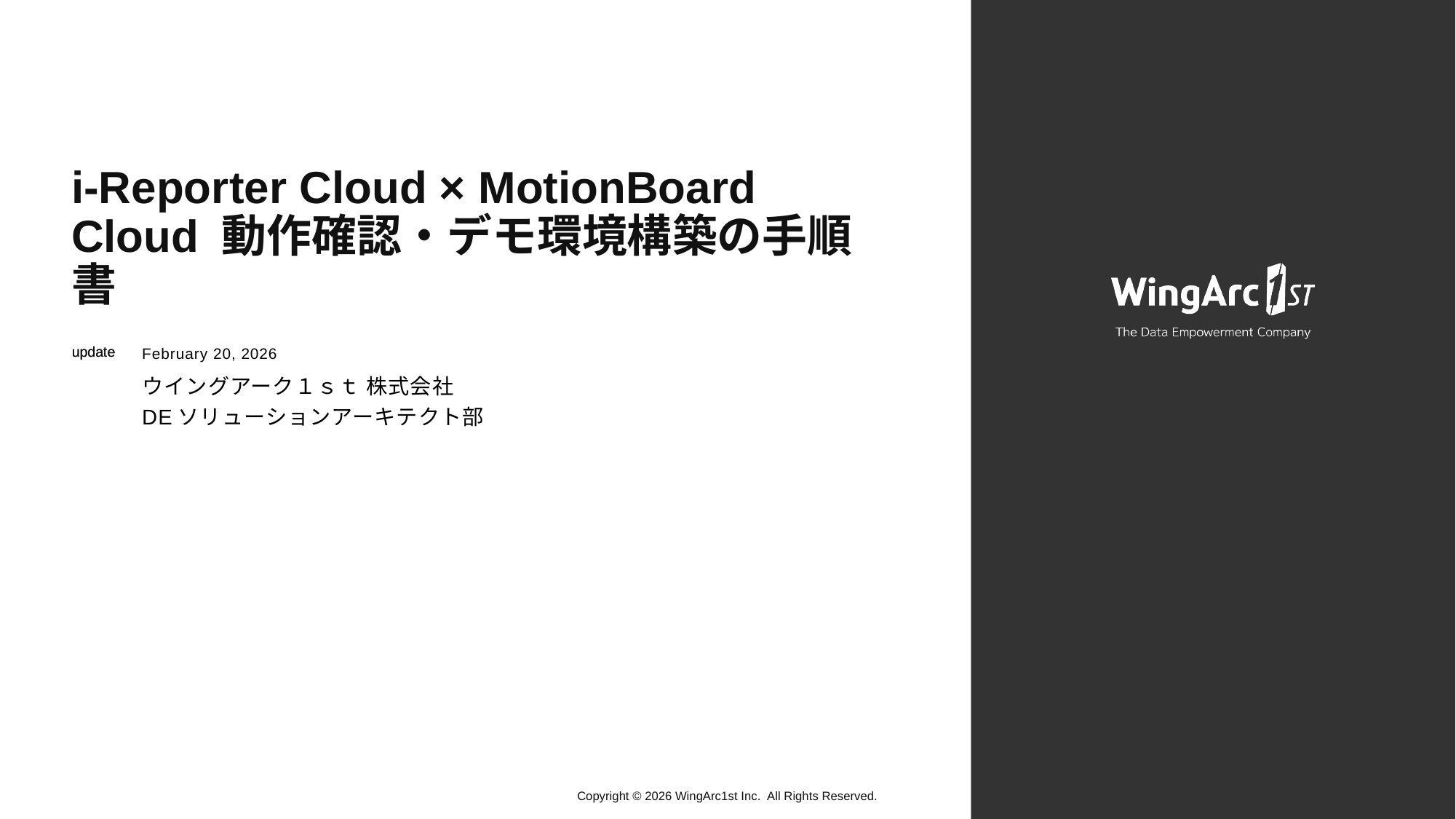

# i-Reporter Cloud × MotionBoard Cloud 動作確認・デモ環境構築の手順書
February 20, 2026
ウイングアーク１ｓｔ 株式会社
DEソリューションアーキテクト部